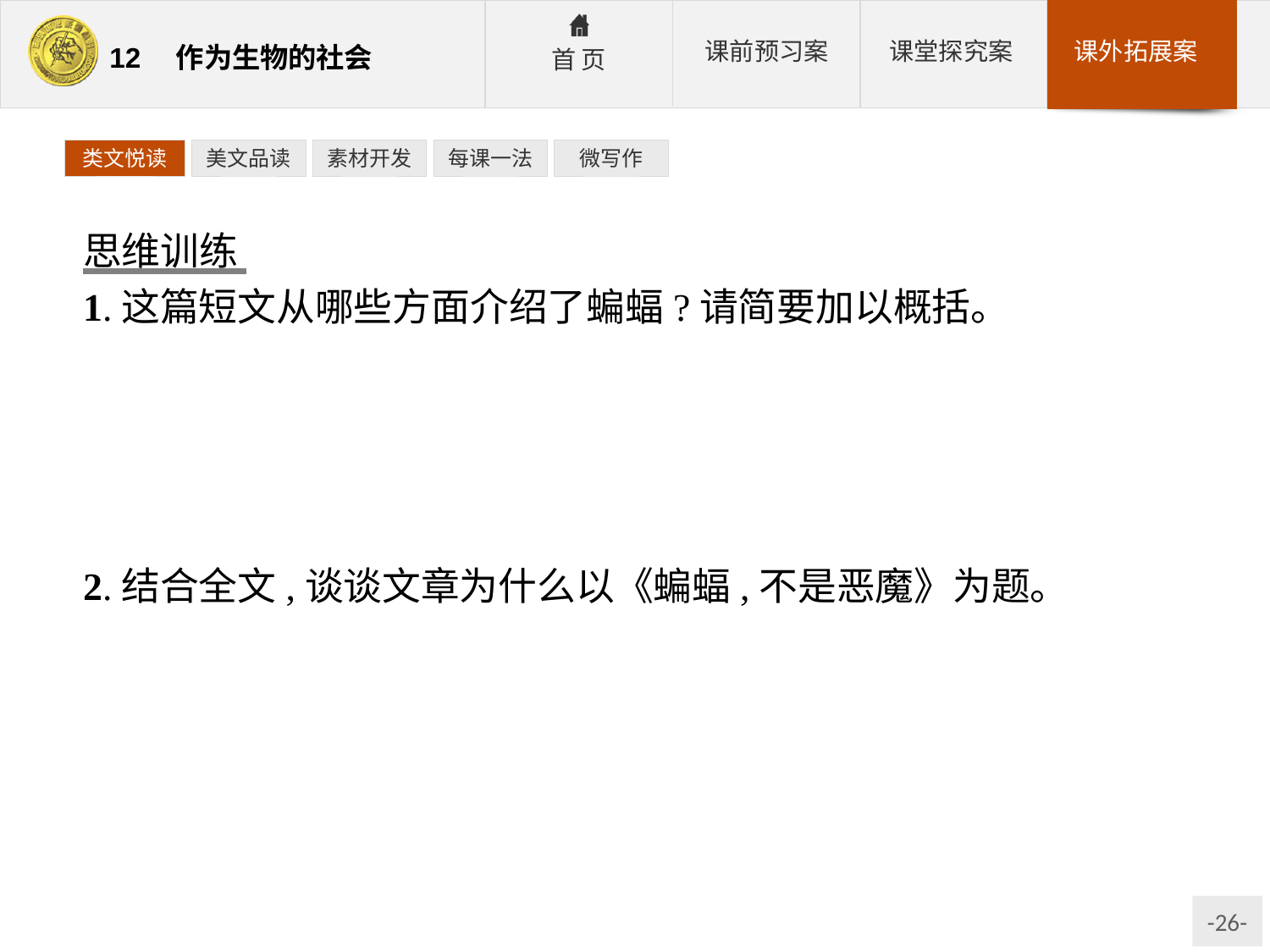

类文悦读
美文品读
素材开发
每课一法
微写作
思维训练
1.这篇短文从哪些方面介绍了蝙蝠?请简要加以概括。
参考答案:①介绍了蝙蝠种属,纠正了人们对蝙蝠是“吸血鬼”“恶魔”的看法;②介绍了蝙蝠为人类创造的经济价值;③蝙蝠还承担着维护整个生态系统平衡的重任;④介绍了蝙蝠在医学上的价值和观赏价值。
2.结合全文,谈谈文章为什么以《蝙蝠,不是恶魔》为题。
参考答案:①长久以来,由于文学影视作品的影响,人们对蝙蝠存在种种误解,以此为题,可以表明态度,匡正认识;②人们对蝙蝠的科学认识较为匮乏,以此为题能使这类人有科学的认识;③以比喻的手法,形象地突出了本文的写作意图,吸引读者的阅读兴趣。